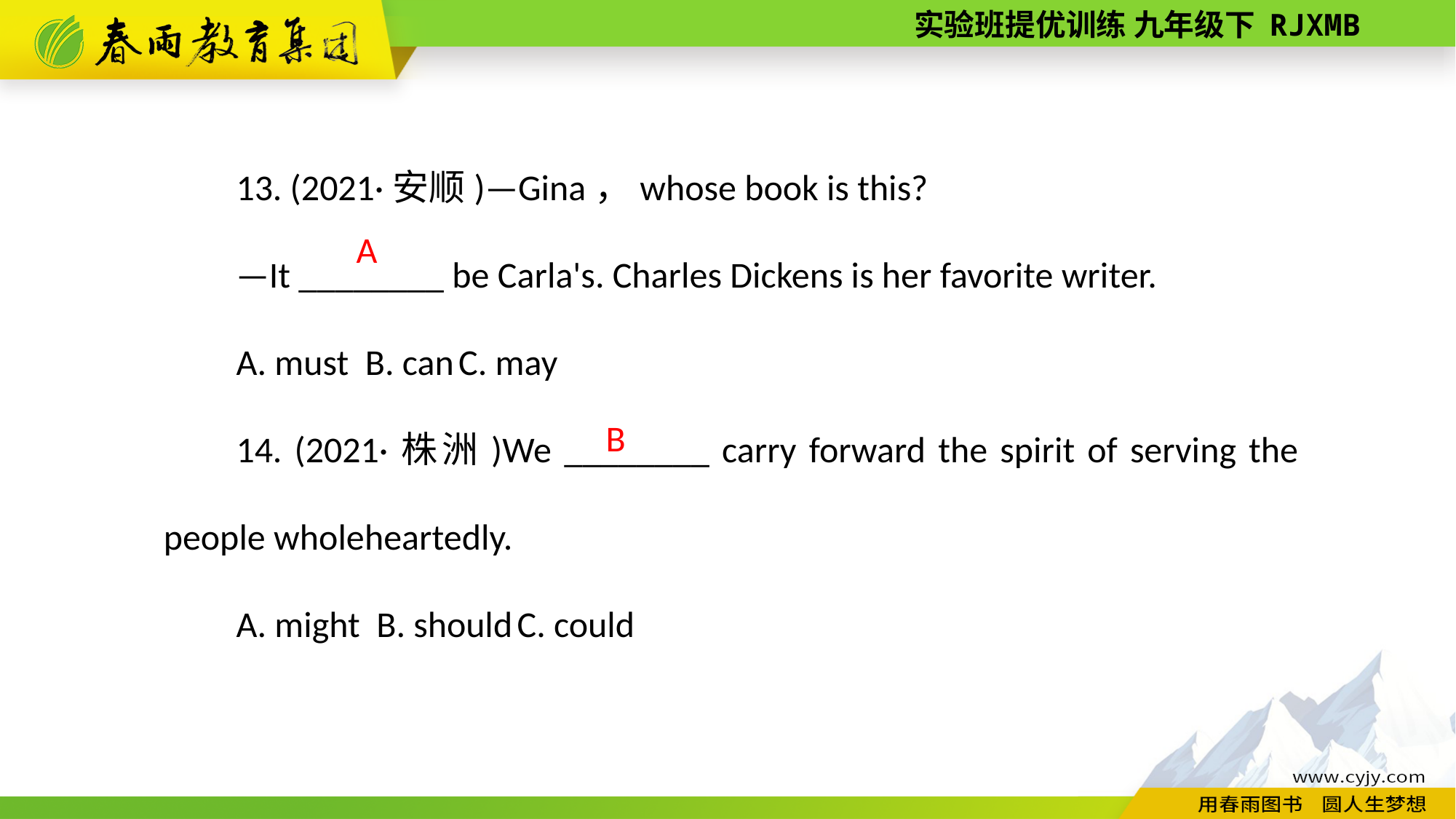

13. (2021·安顺)—Gina，whose book is this?
—It ________ be Carla's. Charles Dickens is her favorite writer.
A. must  B. can C. may
14. (2021·株洲)We ________ carry forward the spirit of serving the people whole­heartedly.
A. might  B. should C. could
A
B